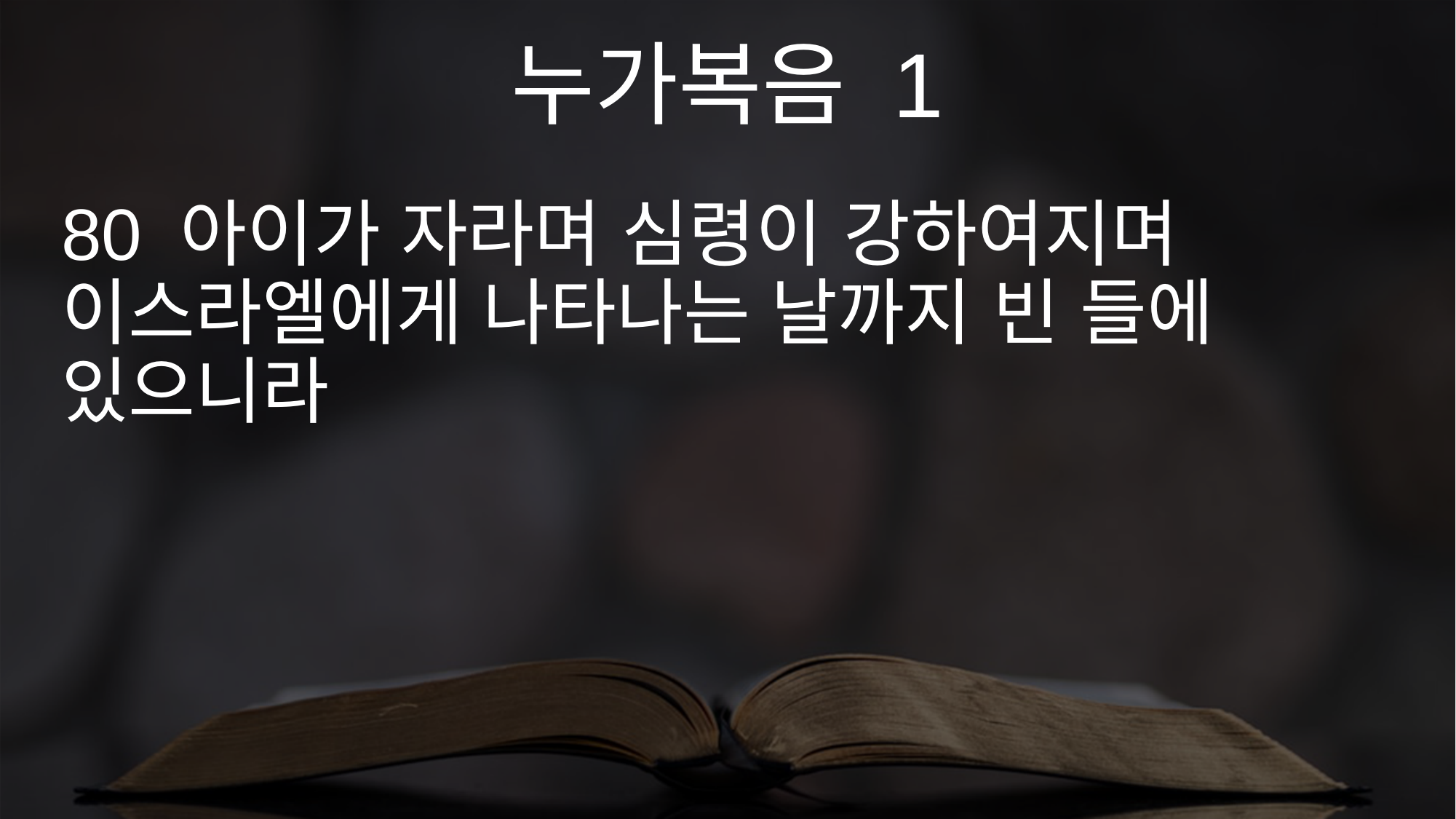

누가복음 1
80 아이가 자라며 심령이 강하여지며 이스라엘에게 나타나는 날까지 빈 들에 있으니라